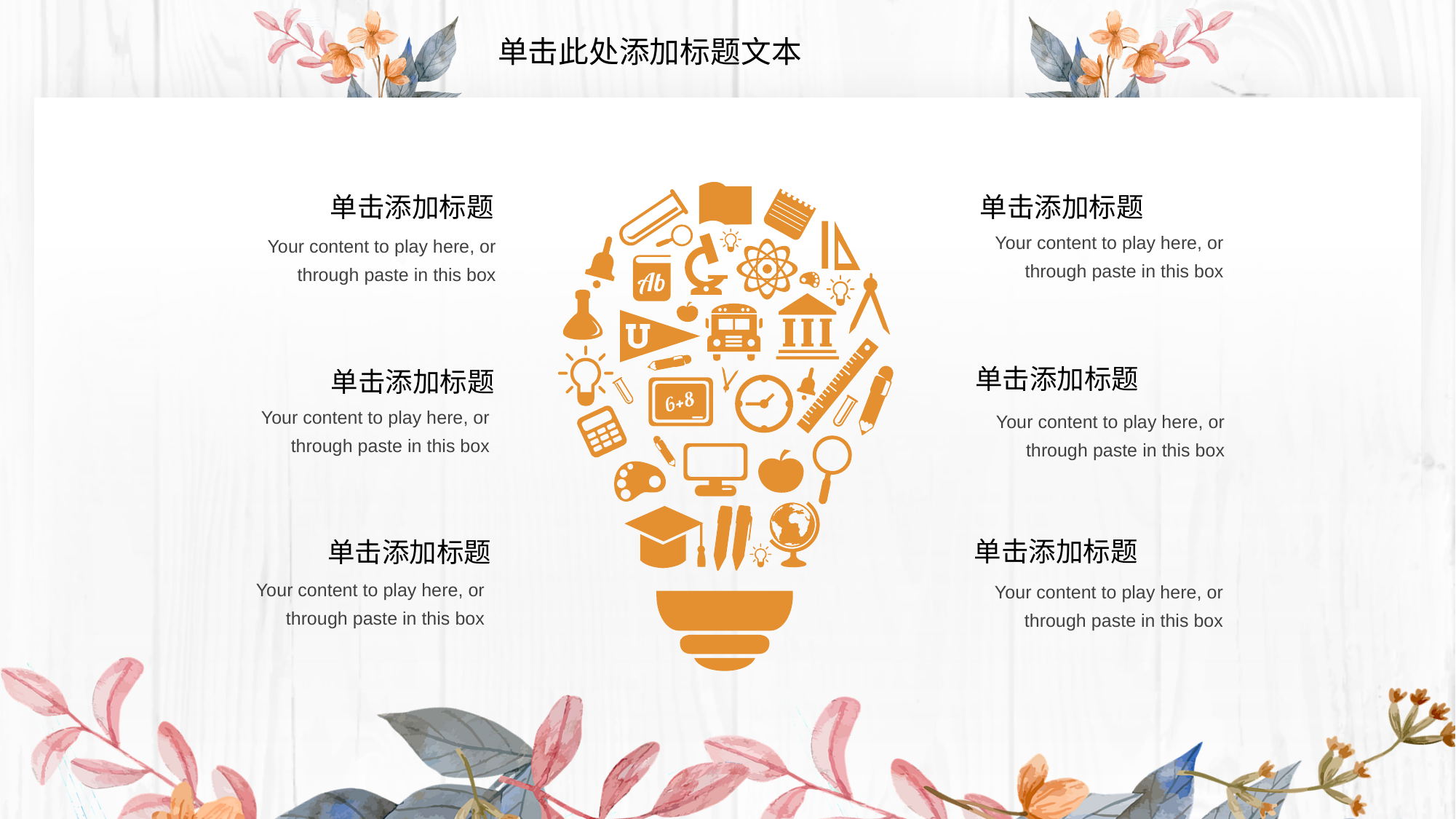

单击此处添加标题文本
单击添加标题
单击添加标题

Your content to play here, or through paste in this box
Your content to play here, or through paste in this box
单击添加标题
单击添加标题
Your content to play here, or through paste in this box
Your content to play here, or through paste in this box
单击添加标题
单击添加标题
Your content to play here, or through paste in this box
Your content to play here, or through paste in this box